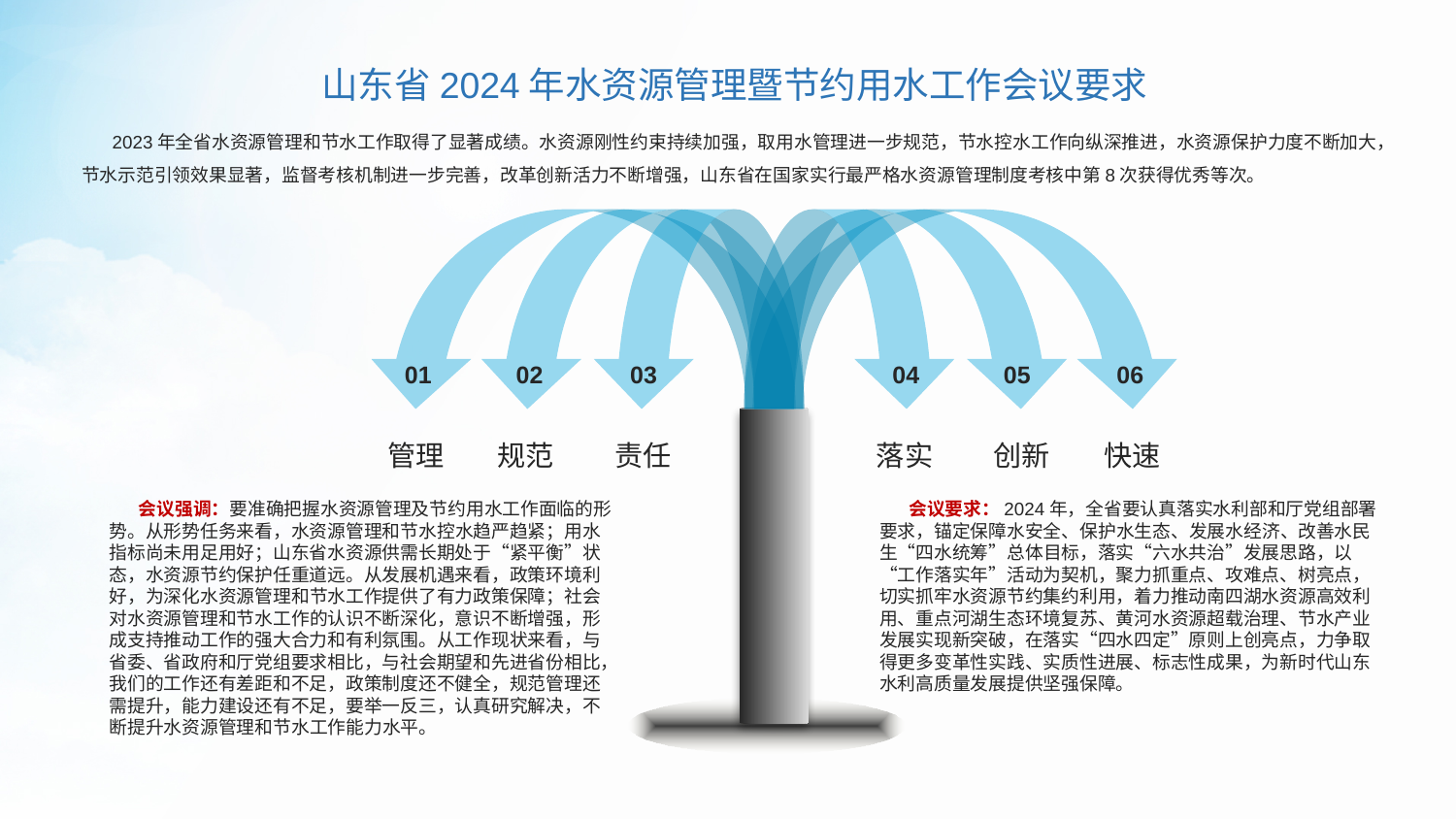

山东省2024年水资源管理暨节约用水工作会议要求
      2023年全省水资源管理和节水工作取得了显著成绩。水资源刚性约束持续加强，取用水管理进一步规范，节水控水工作向纵深推进，水资源保护力度不断加大，节水示范引领效果显著，监督考核机制进一步完善，改革创新活力不断增强，山东省在国家实行最严格水资源管理制度考核中第8次获得优秀等次。

01
02
03
管理
规范
责任

04
05
06
落实
创新
快速

       会议强调：要准确把握水资源管理及节约用水工作面临的形势。从形势任务来看，水资源管理和节水控水趋严趋紧；用水指标尚未用足用好；山东省水资源供需长期处于“紧平衡”状态，水资源节约保护任重道远。从发展机遇来看，政策环境利好，为深化水资源管理和节水工作提供了有力政策保障；社会对水资源管理和节水工作的认识不断深化，意识不断增强，形成支持推动工作的强大合力和有利氛围。从工作现状来看，与省委、省政府和厅党组要求相比，与社会期望和先进省份相比，我们的工作还有差距和不足，政策制度还不健全，规范管理还需提升，能力建设还有不足，要举一反三，认真研究解决，不断提升水资源管理和节水工作能力水平。
       会议要求：2024年，全省要认真落实水利部和厅党组部署要求，锚定保障水安全、保护水生态、发展水经济、改善水民生“四水统筹”总体目标，落实“六水共治”发展思路，以“工作落实年”活动为契机，聚力抓重点、攻难点、树亮点，切实抓牢水资源节约集约利用，着力推动南四湖水资源高效利用、重点河湖生态环境复苏、黄河水资源超载治理、节水产业发展实现新突破，在落实“四水四定”原则上创亮点，力争取得更多变革性实践、实质性进展、标志性成果，为新时代山东水利高质量发展提供坚强保障。